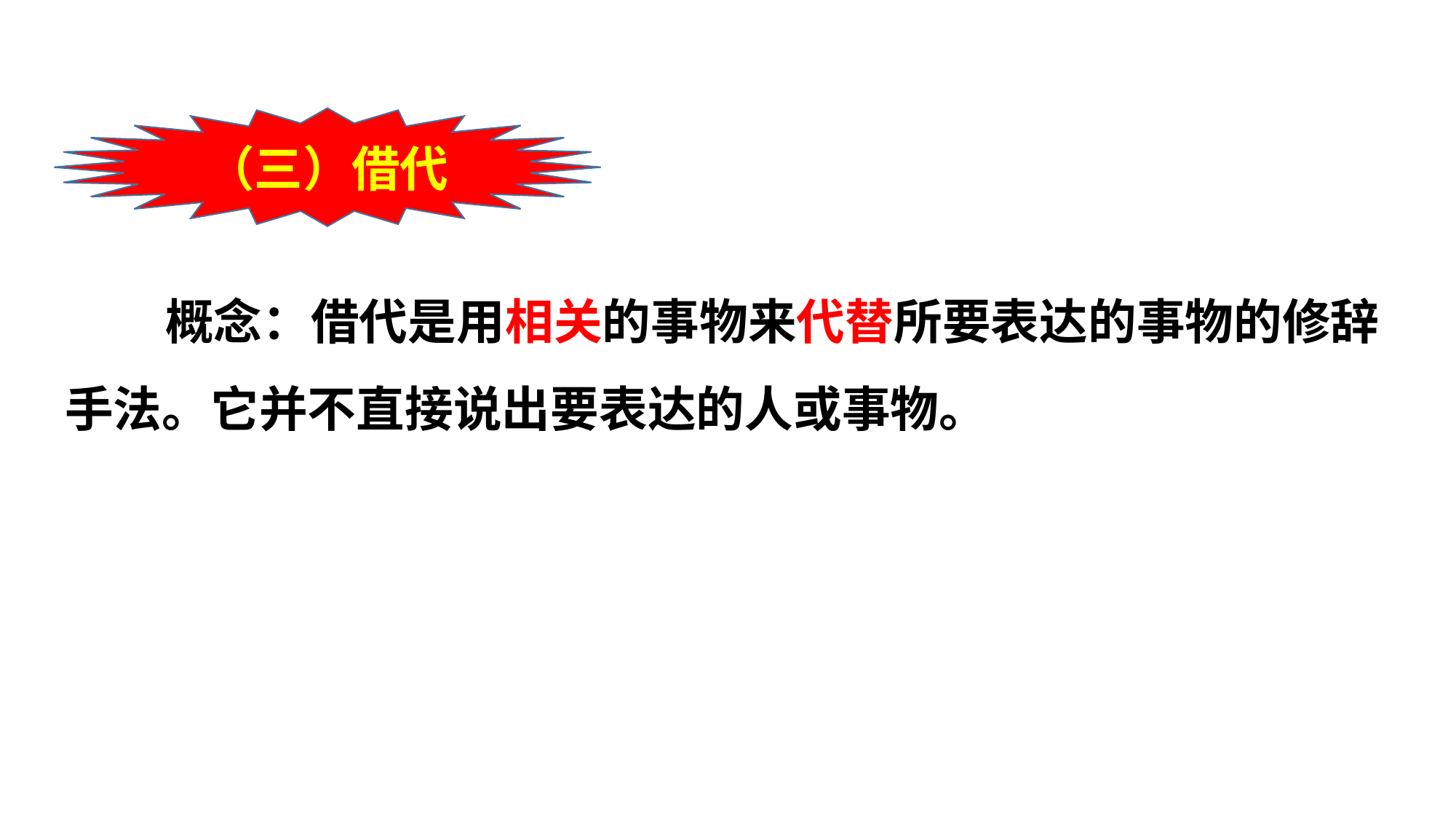

（三）借代
        概念：借代是用相关的事物来代替所要表达的事物的修辞手法。它并不直接说出要表达的人或事物。